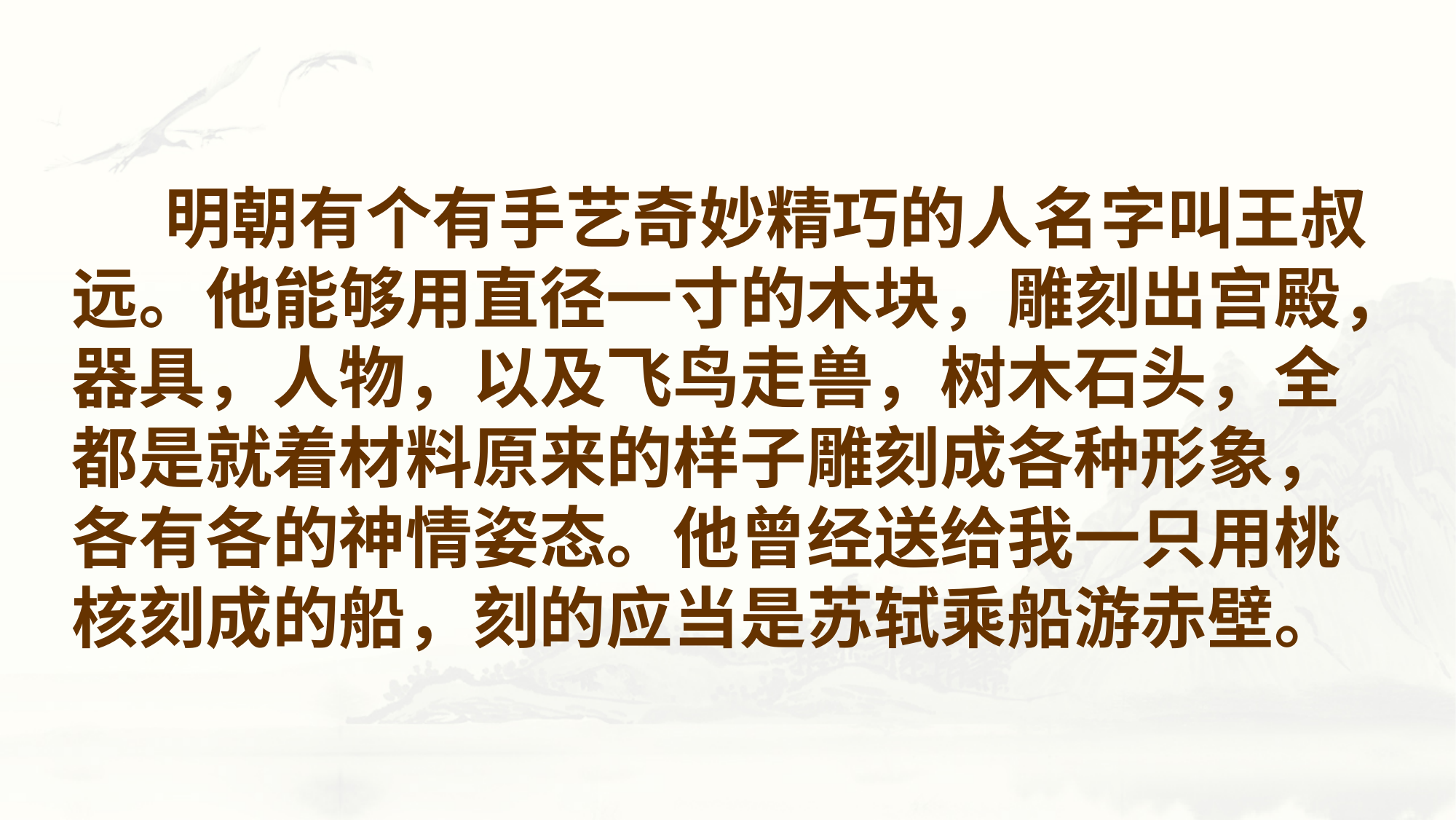

明朝有个有手艺奇妙精巧的人名字叫王叔远。他能够用直径一寸的木块，雕刻出宫殿，器具，人物，以及飞鸟走兽，树木石头，全都是就着材料原来的样子雕刻成各种形象，各有各的神情姿态。他曾经送给我一只用桃核刻成的船，刻的应当是苏轼乘船游赤壁。